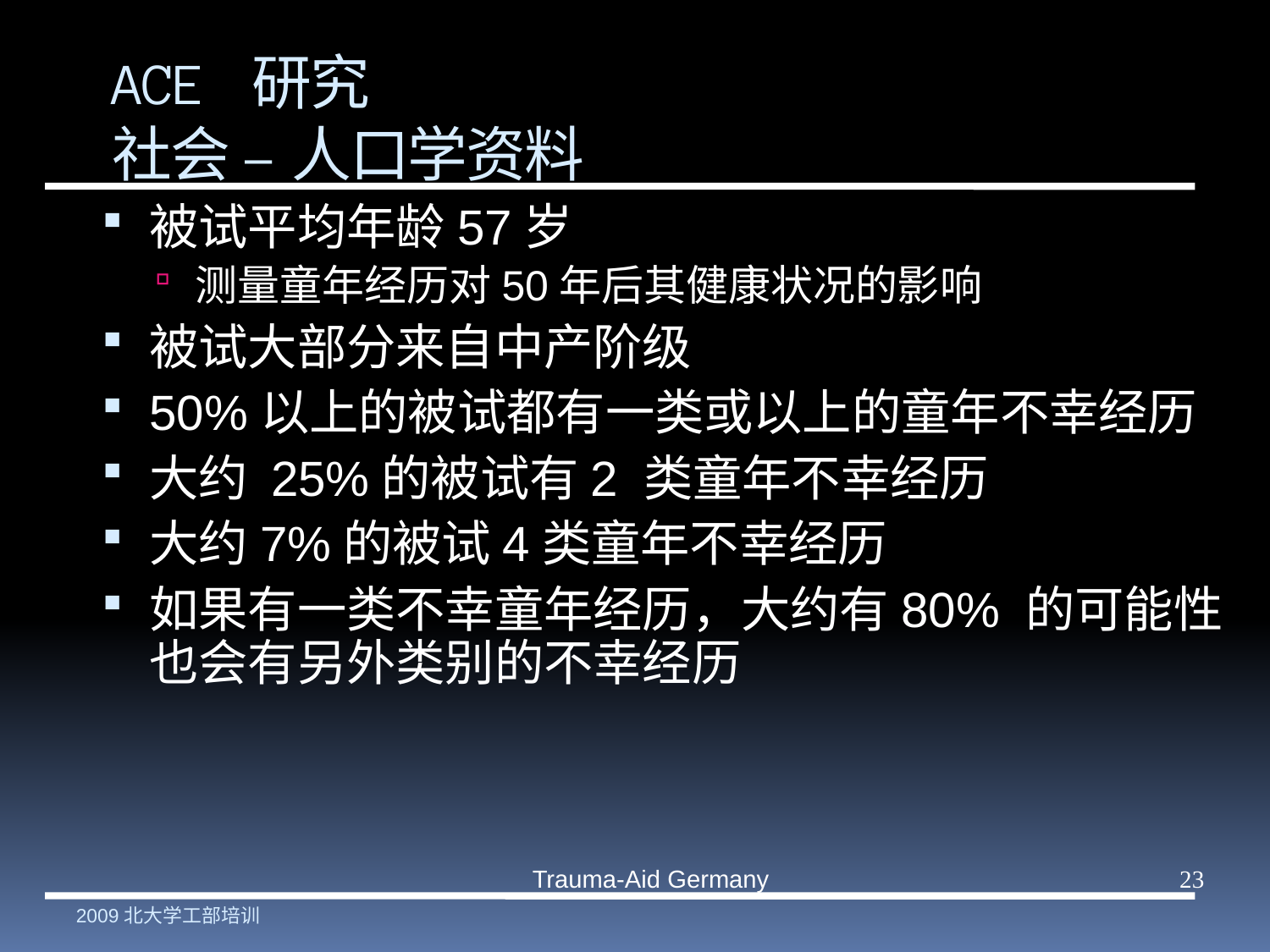

ACE 研究
社会-人口学资料

被试平均年龄57岁
测量童年经历对50年后其健康状况的影响
被试大部分来自中产阶级
50%以上的被试都有一类或以上的童年不幸经历
大约 25%的被试有2 类童年不幸经历
大约7%的被试4类童年不幸经历
如果有一类不幸童年经历，大约有80% 的可能性也会有另外类别的不幸经历
Trauma-Aid Germany
23
2009北大学工部培训